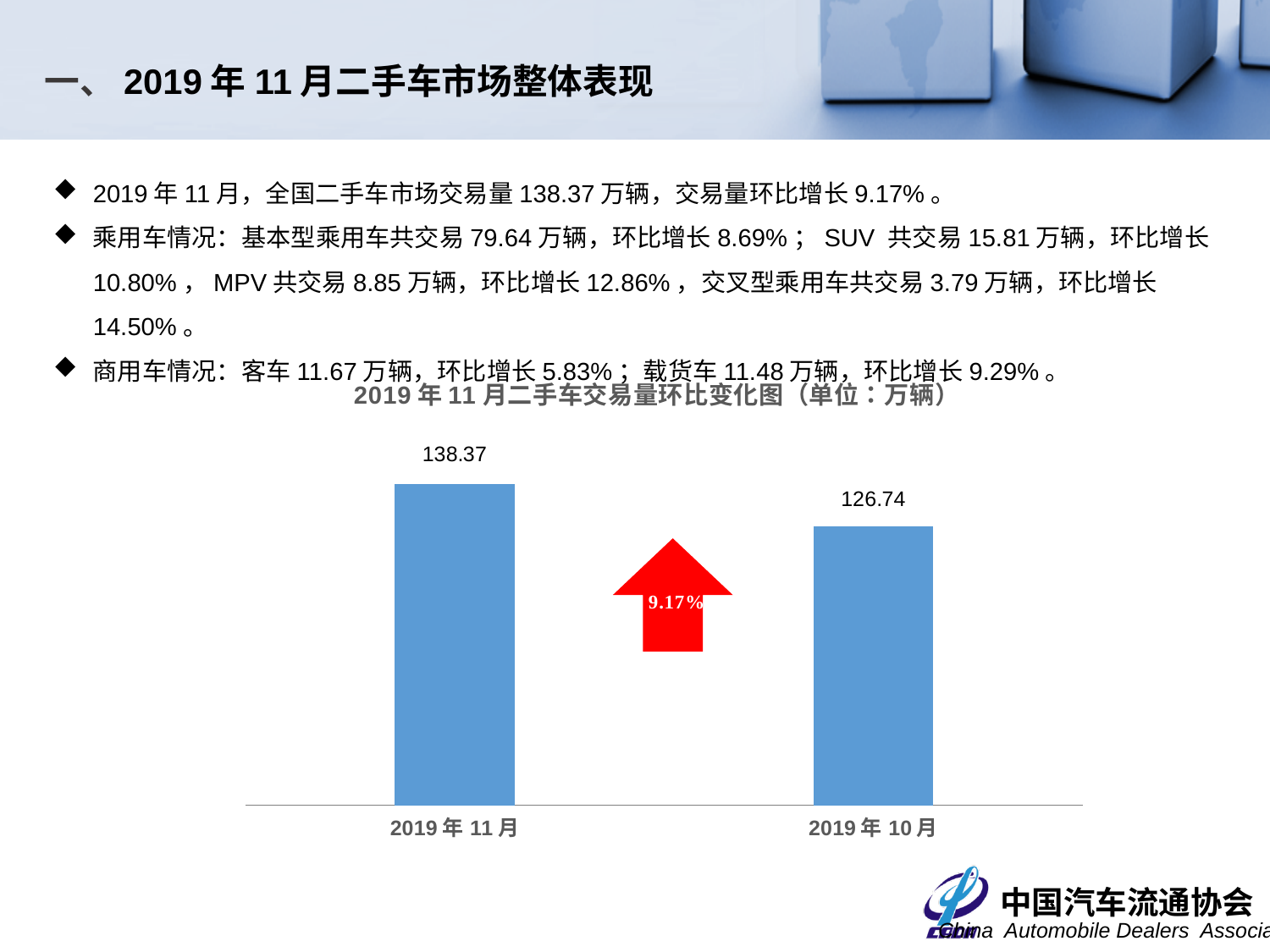

一、2019年11月二手车市场整体表现
2019年11月，全国二手车市场交易量138.37万辆，交易量环比增长9.17%。
乘用车情况：基本型乘用车共交易79.64万辆，环比增长8.69%；SUV 共交易15.81万辆，环比增长10.80%，MPV共交易8.85万辆，环比增长12.86%，交叉型乘用车共交易3.79万辆，环比增长14.50%。
商用车情况：客车11.67万辆，环比增长5.83%；载货车11.48万辆，环比增长9.29%。

### Chart: 2019年11月二手车交易量环比变化图（单位：万辆）

| Category |  |
|---|---|
| 43770 | 138.3684 |
| 43739 | 126.74 |
 7.18%
1.19%